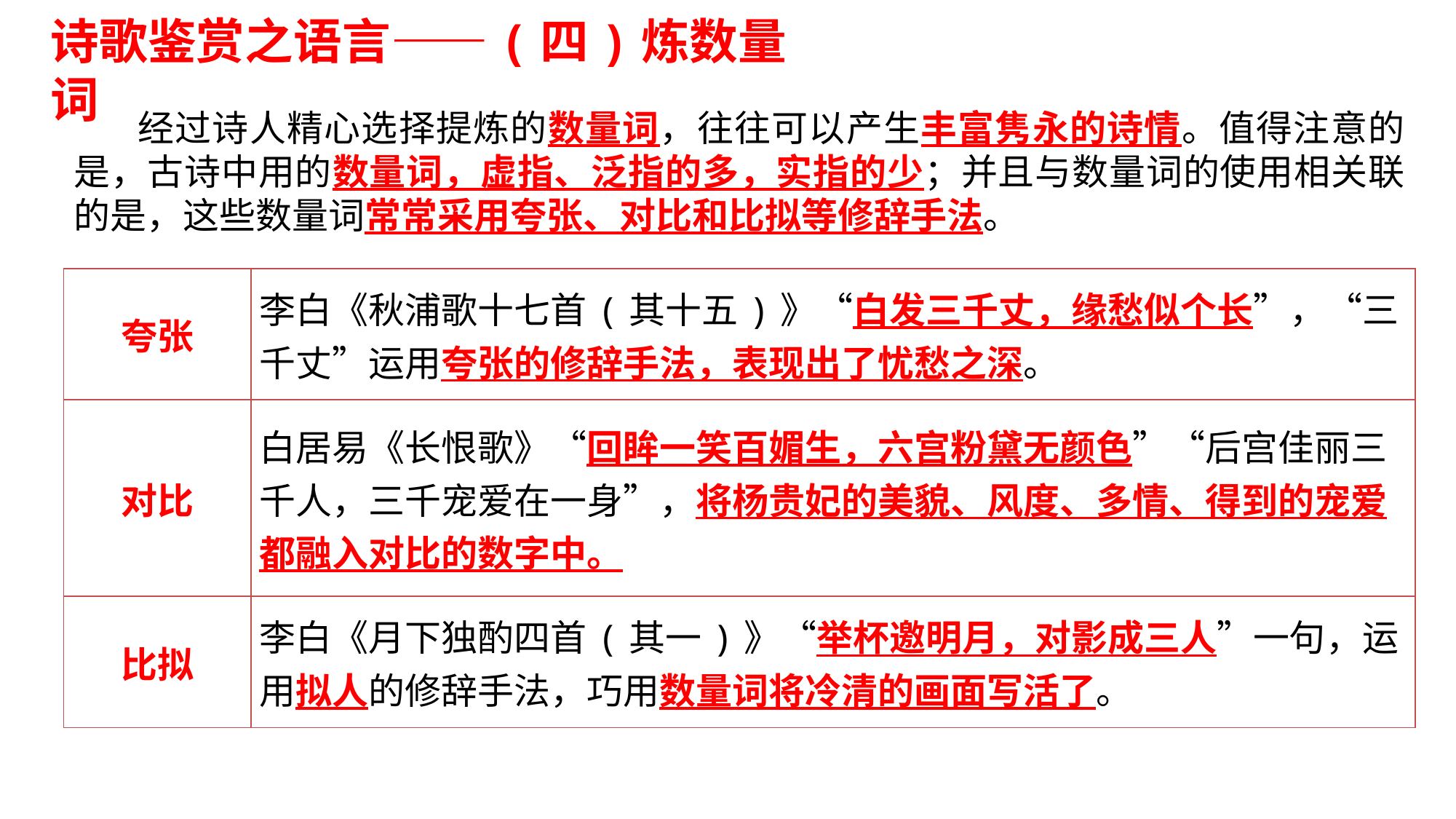

诗歌鉴赏之语言——(四)炼数量词
  经过诗人精心选择提炼的数量词，往往可以产生丰富隽永的诗情。值得注意的是，古诗中用的数量词，虚指、泛指的多，实指的少；并且与数量词的使用相关联的是，这些数量词常常采用夸张、对比和比拟等修辞手法。
| 夸张 | 李白《秋浦歌十七首(其十五)》“白发三千丈，缘愁似个长”，“三千丈”运用夸张的修辞手法，表现出了忧愁之深。 |
| --- | --- |
| 对比 | 白居易《长恨歌》“回眸一笑百媚生，六宫粉黛无颜色”“后宫佳丽三千人，三千宠爱在一身”，将杨贵妃的美貌、风度、多情、得到的宠爱都融入对比的数字中。 |
| 比拟 | 李白《月下独酌四首(其一)》“举杯邀明月，对影成三人”一句，运用拟人的修辞手法，巧用数量词将冷清的画面写活了。 |